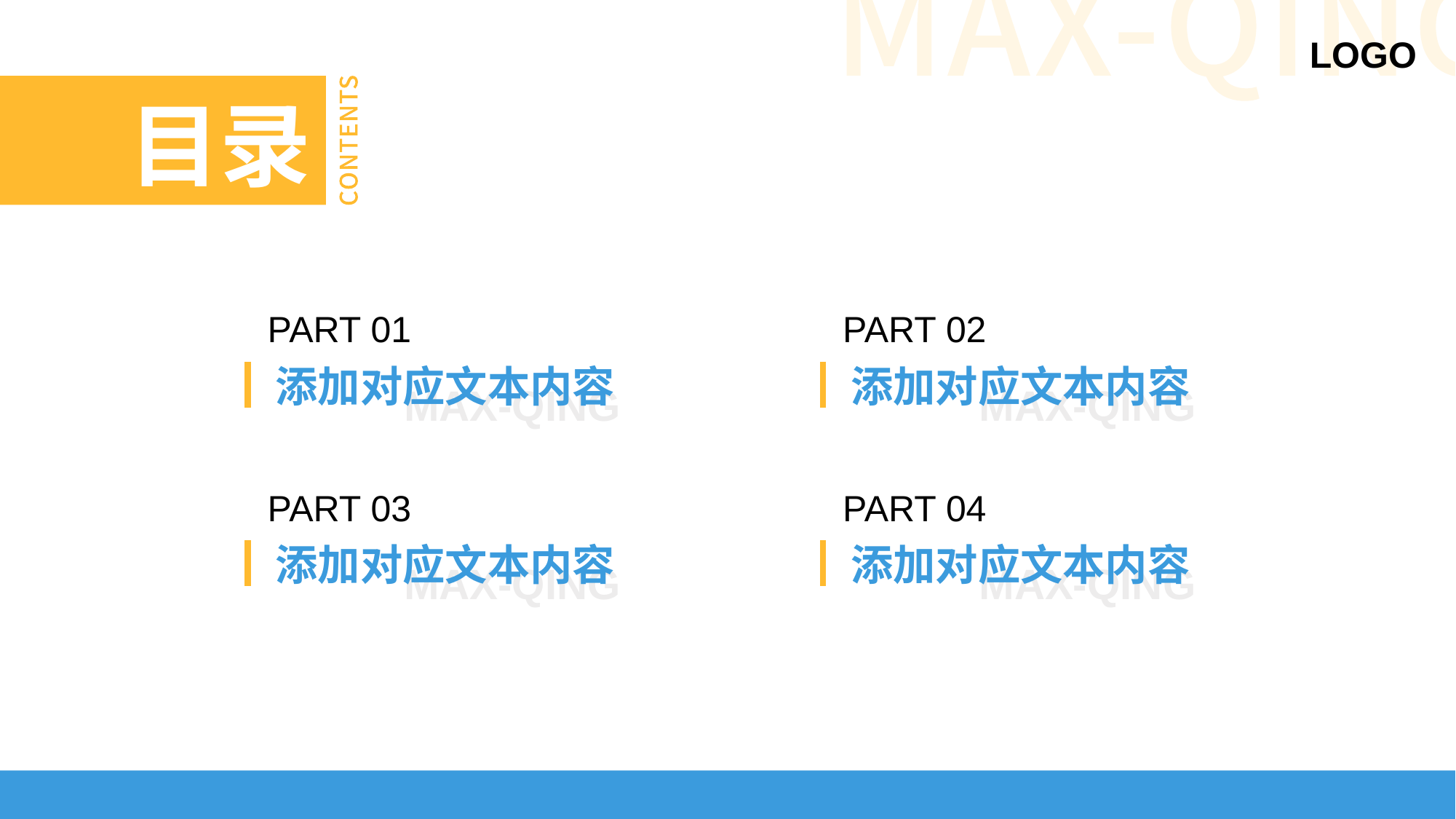

LOGO

目录

PART 01
添加对应文本内容
MAX-QING
PART 02
添加对应文本内容
MAX-QING
PART 03
添加对应文本内容
MAX-QING
PART 04
添加对应文本内容
MAX-QING